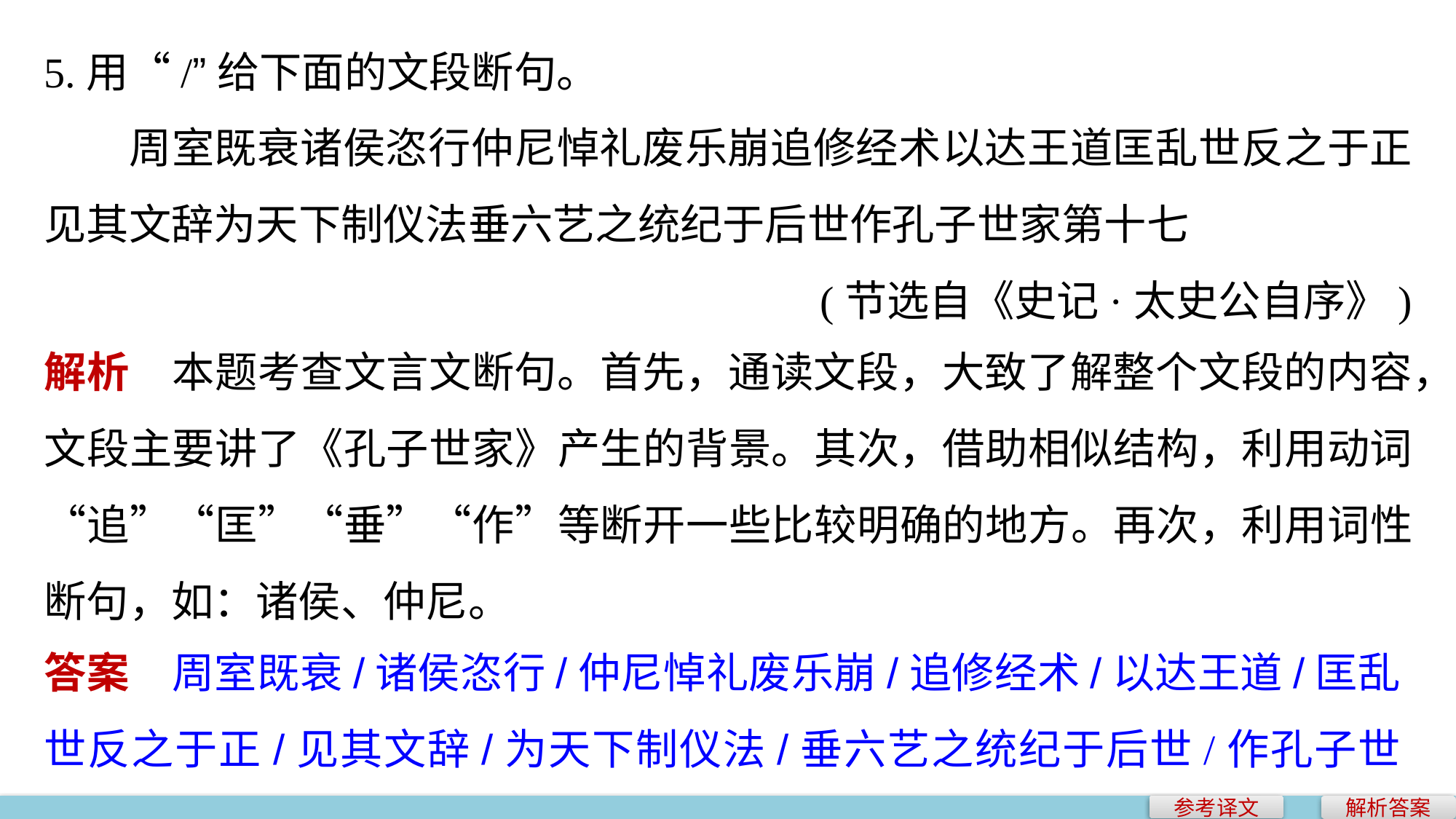

5.用“/”给下面的文段断句。
周室既衰诸侯恣行仲尼悼礼废乐崩追修经术以达王道匡乱世反之于正见其文辞为天下制仪法垂六艺之统纪于后世作孔子世家第十七
(节选自《史记·太史公自序》)
解析　本题考查文言文断句。首先，通读文段，大致了解整个文段的内容，文段主要讲了《孔子世家》产生的背景。其次，借助相似结构，利用动词“追”“匡”“垂”“作”等断开一些比较明确的地方。再次，利用词性断句，如：诸侯、仲尼。
答案　周室既衰/诸侯恣行/仲尼悼礼废乐崩/追修经术/以达王道/匡乱世反之于正/见其文辞/为天下制仪法/垂六艺之统纪于后世/作孔子世家第十七
参考译文

解析答案